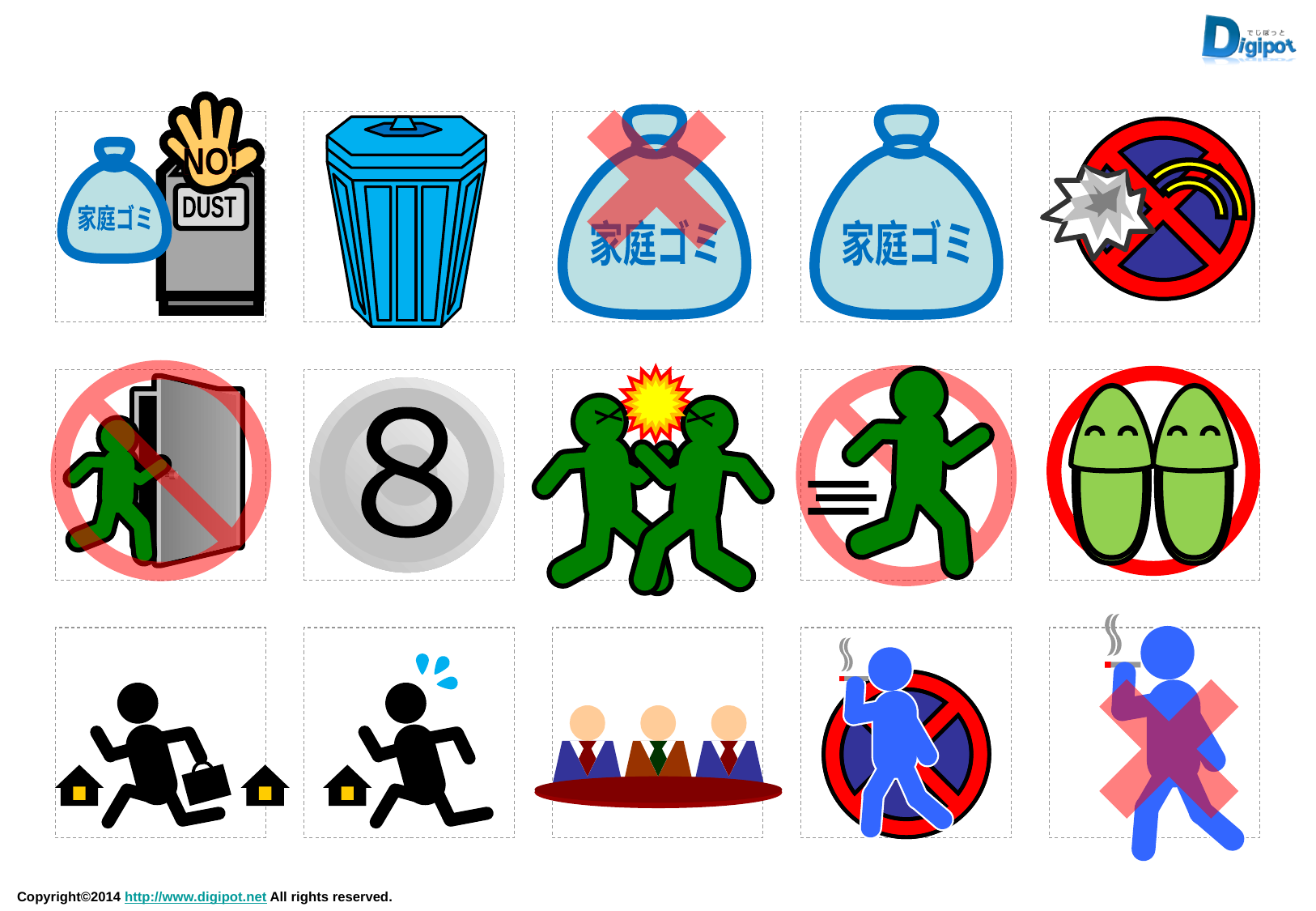

家庭ゴミ

家庭ゴミ
NO!
NO!

DUST

家庭ゴミ

８
８